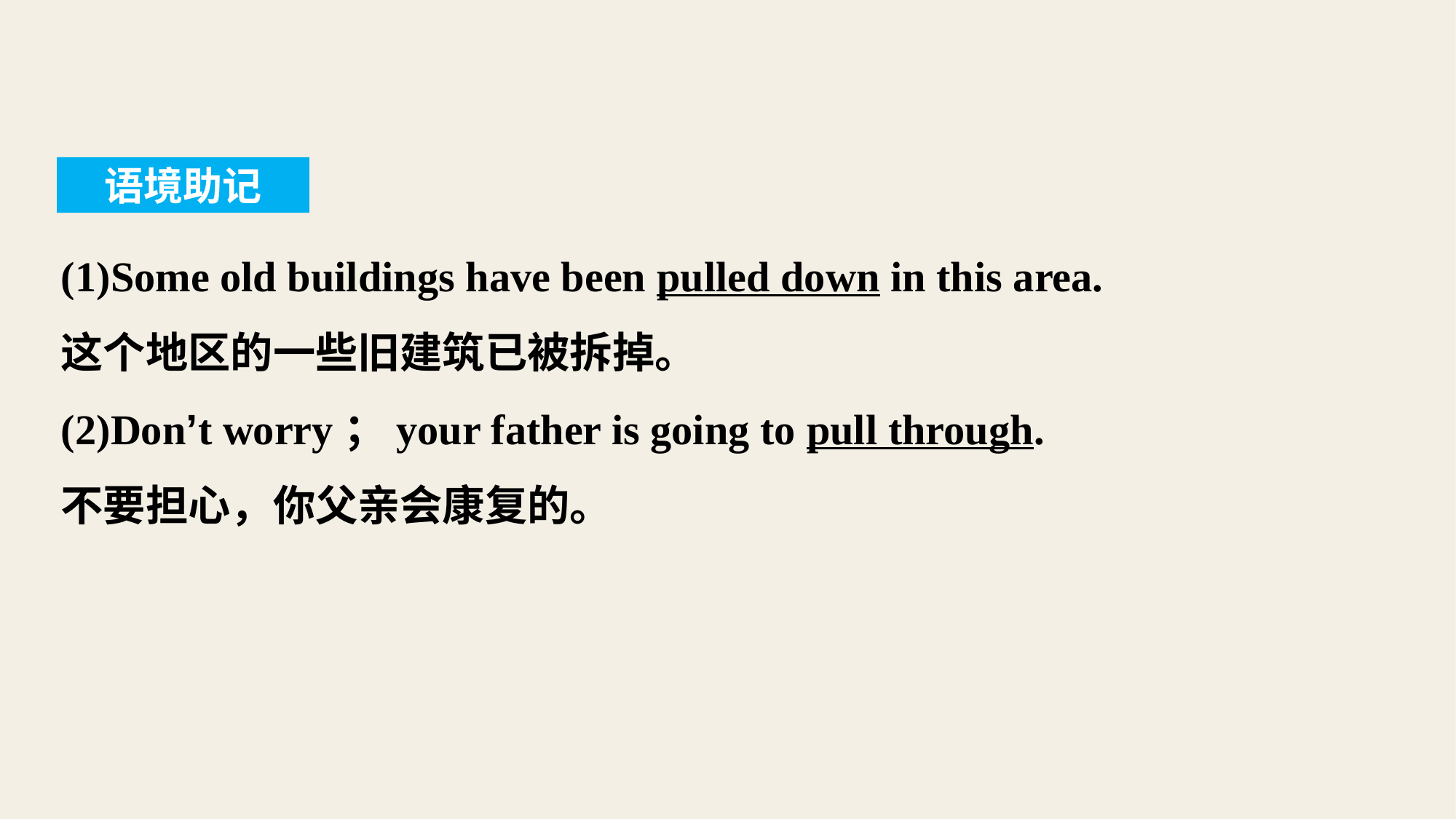

语境助记
(1)Some old buildings have been pulled down in this area.
这个地区的一些旧建筑已被拆掉。
(2)Don’t worry；your father is going to pull through.
不要担心，你父亲会康复的。